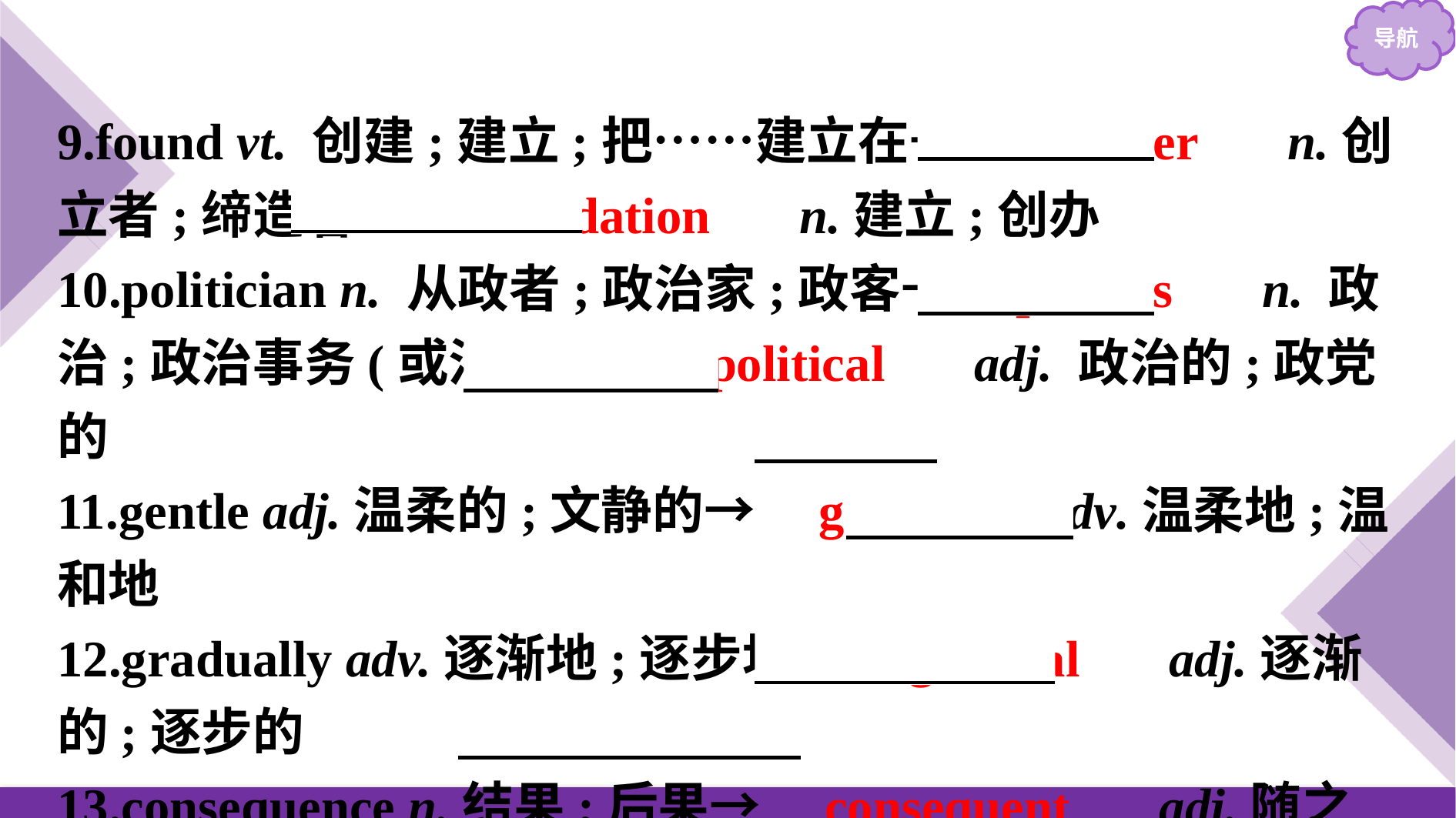

9.found vt. 创建;建立;把……建立在→　founder　 n.创立者;缔造者→　foundation　 n.建立;创办
10.politician n. 从政者;政治家;政客→　politics　 n. 政治;政治事务(或活动)→　political　 adj. 政治的;政党的
11.gentle adj.温柔的;文静的→　gently　 adv.温柔地;温和地
12.gradually adv.逐渐地;逐步地→　gradual　 adj.逐渐的;逐步的
13.consequence n.结果;后果→　consequent　 adj.随之发生的;作为结果的→　consequently　 adv.因此;所以